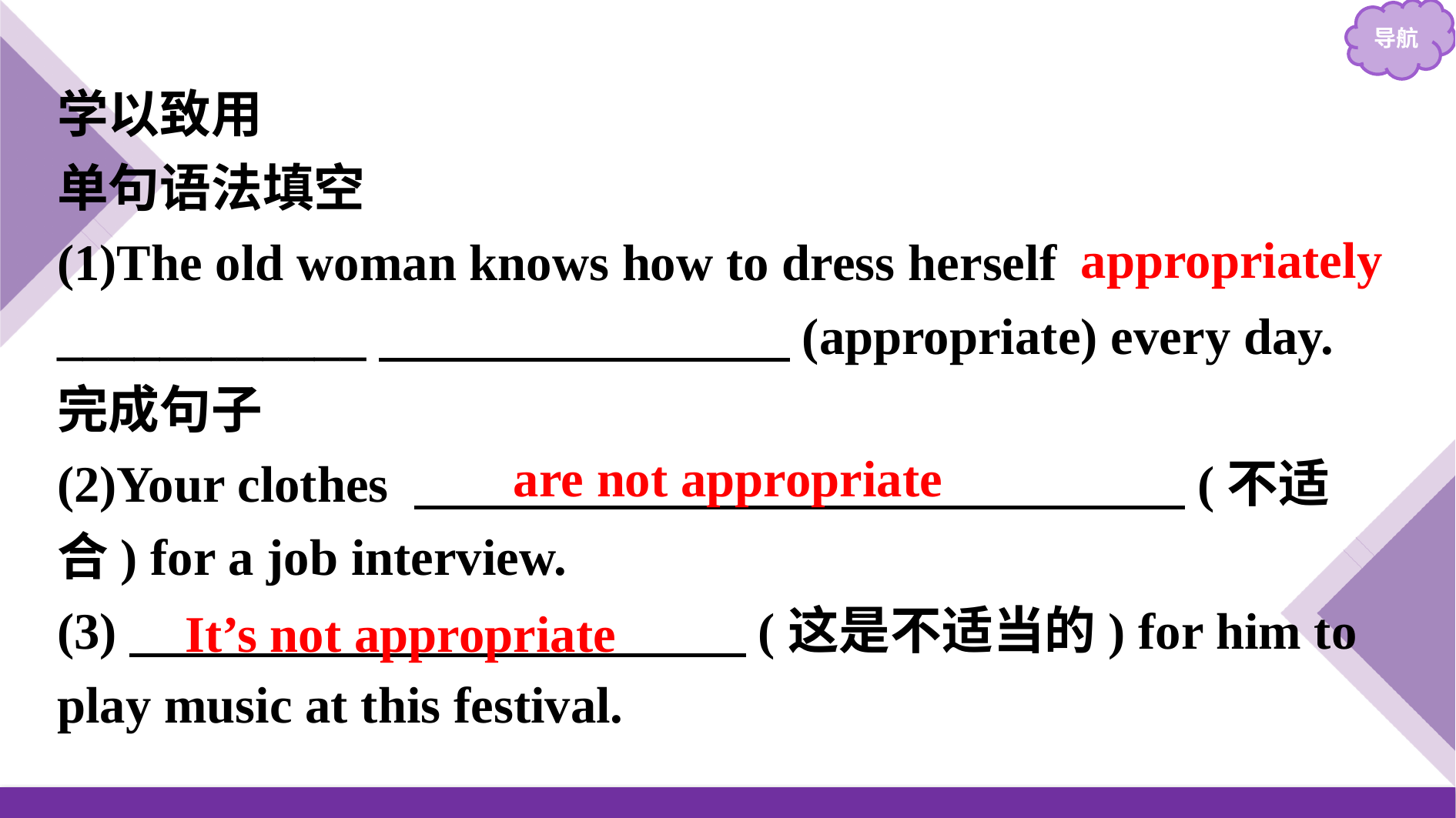

学以致用
单句语法填空
(1)The old woman knows how to dress herself ____________　　　　　　　　(appropriate) every day.
完成句子
(2)Your clothes 　　　　　　　　　　　　　　　(不适合) for a job interview.
(3)　　　　　　　　　　　　(这是不适当的) for him to play music at this festival.
appropriately
are not appropriate
It’s not appropriate